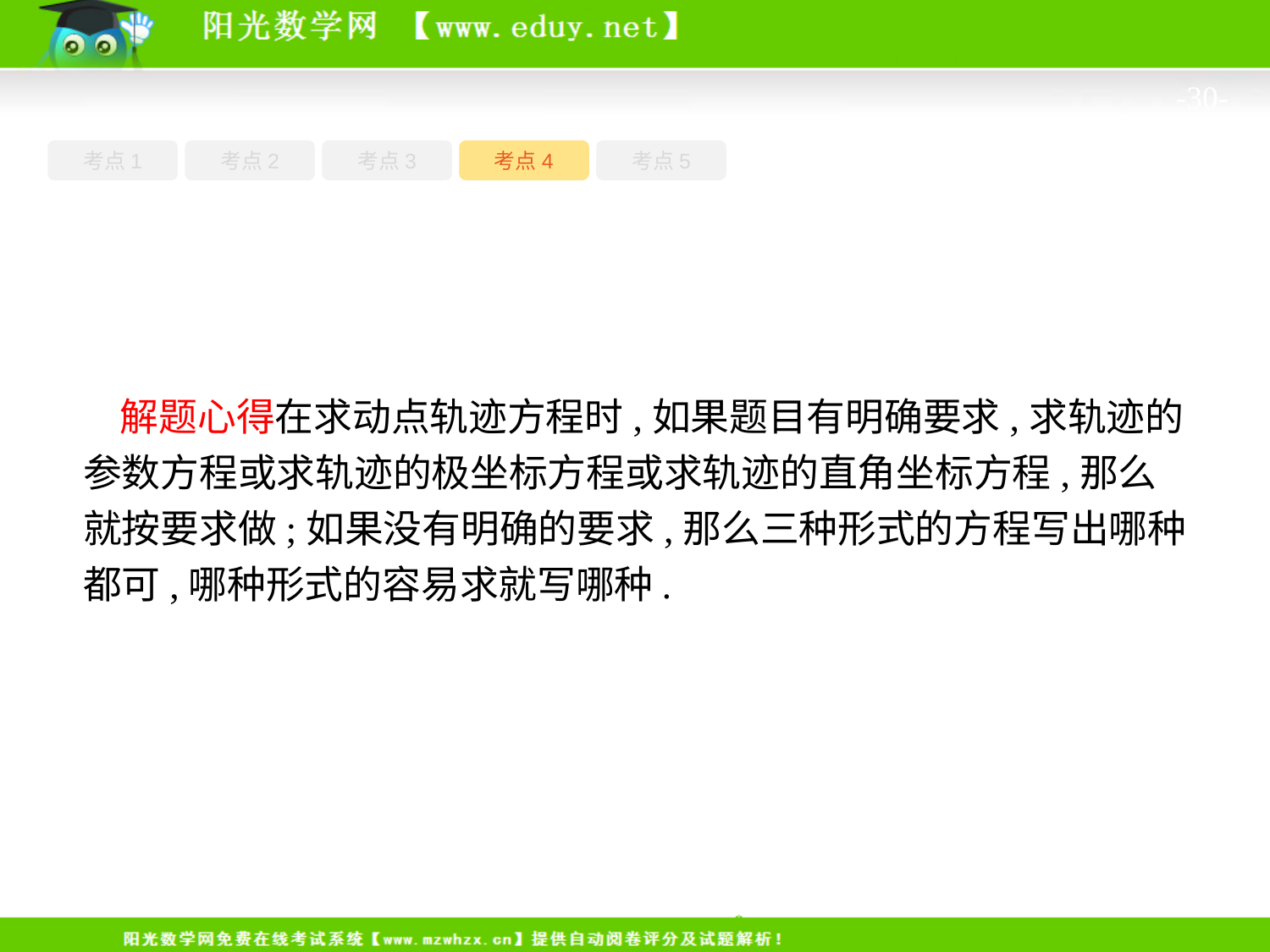

-30-
考点1
考点3
考点4
考点5
考点2
解题心得在求动点轨迹方程时,如果题目有明确要求,求轨迹的参数方程或求轨迹的极坐标方程或求轨迹的直角坐标方程,那么就按要求做;如果没有明确的要求,那么三种形式的方程写出哪种都可,哪种形式的容易求就写哪种.